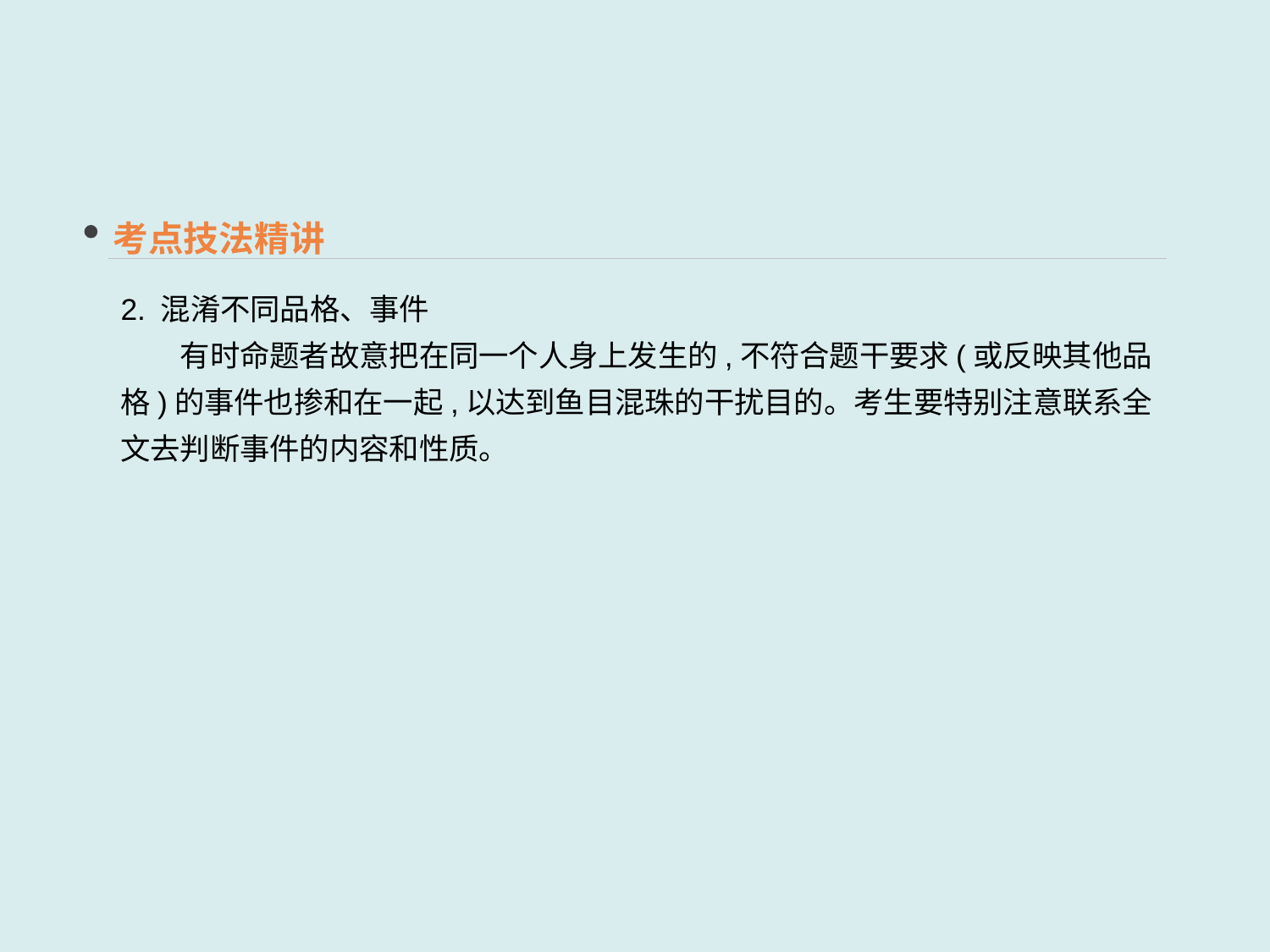

考点技法精讲

2. 混淆不同品格、事件
　　有时命题者故意把在同一个人身上发生的,不符合题干要求(或反映其他品格)的事件也掺和在一起,以达到鱼目混珠的干扰目的。考生要特别注意联系全文去判断事件的内容和性质。